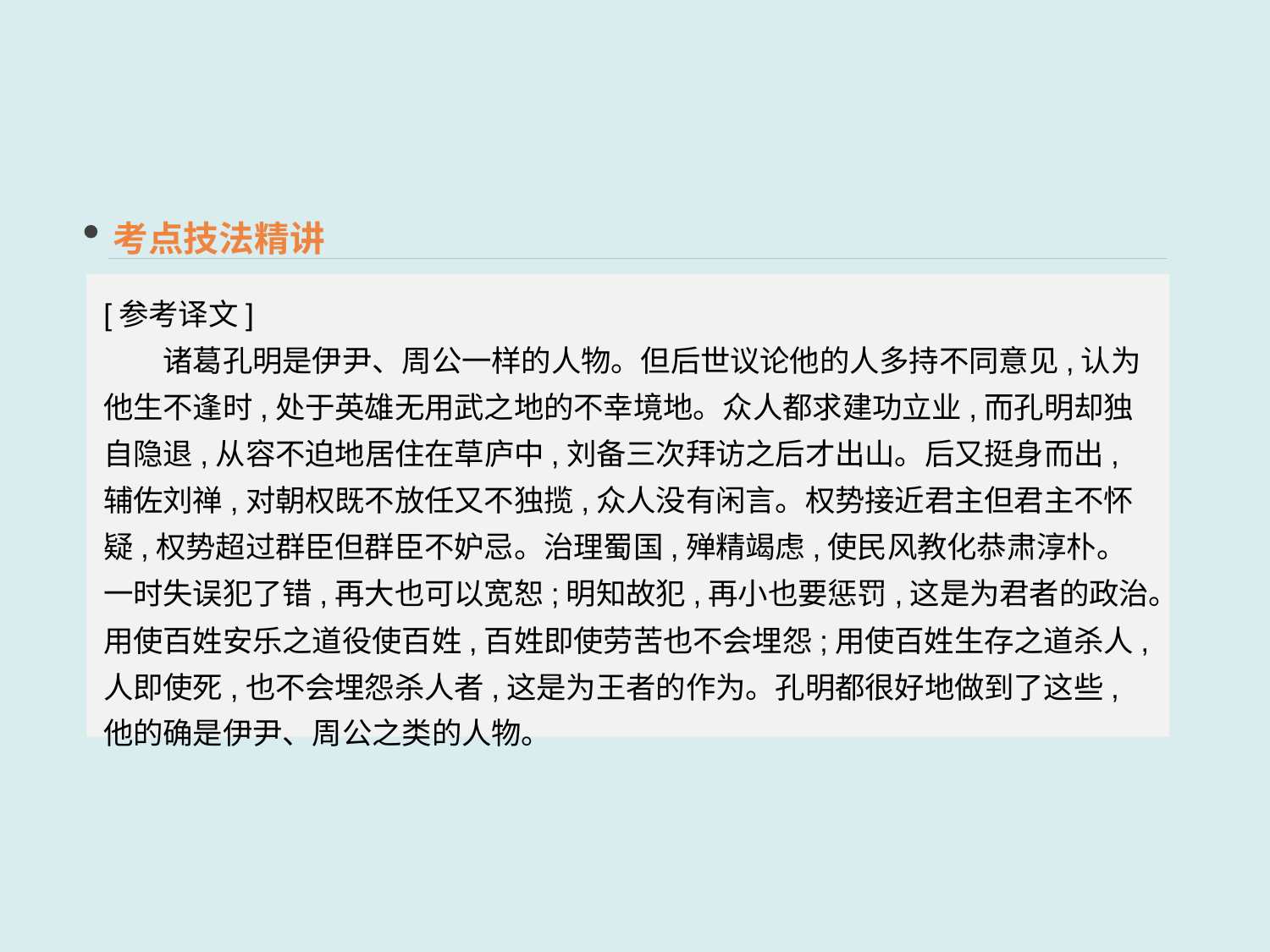

考点技法精讲

[参考译文]
　　诸葛孔明是伊尹、周公一样的人物。但后世议论他的人多持不同意见,认为他生不逢时,处于英雄无用武之地的不幸境地。众人都求建功立业,而孔明却独自隐退,从容不迫地居住在草庐中,刘备三次拜访之后才出山。后又挺身而出,辅佐刘禅,对朝权既不放任又不独揽,众人没有闲言。权势接近君主但君主不怀疑,权势超过群臣但群臣不妒忌。治理蜀国,殚精竭虑,使民风教化恭肃淳朴。一时失误犯了错,再大也可以宽恕;明知故犯,再小也要惩罚,这是为君者的政治。用使百姓安乐之道役使百姓,百姓即使劳苦也不会埋怨;用使百姓生存之道杀人,人即使死,也不会埋怨杀人者,这是为王者的作为。孔明都很好地做到了这些,他的确是伊尹、周公之类的人物。